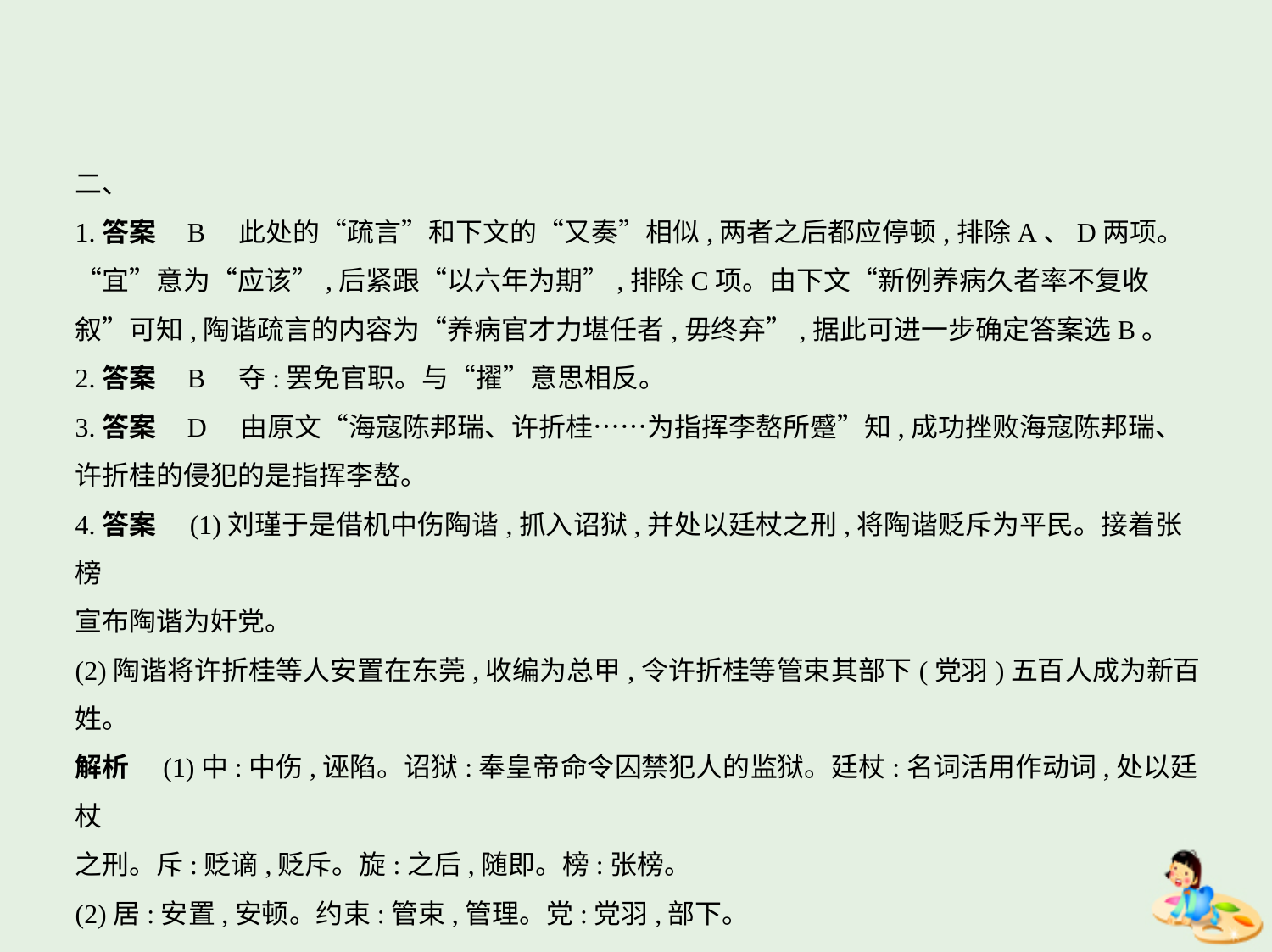

二、
1.答案    B　此处的“疏言”和下文的“又奏”相似,两者之后都应停顿,排除A、D两项。
“宜”意为“应该”,后紧跟“以六年为期”,排除C项。由下文“新例养病久者率不复收
叙”可知,陶谐疏言的内容为“养病官才力堪任者,毋终弃”,据此可进一步确定答案选B。
2.答案    B　夺:罢免官职。与“擢”意思相反。
3.答案    D　由原文“海寇陈邦瑞、许折桂……为指挥李嶅所蹙”知,成功挫败海寇陈邦瑞、
许折桂的侵犯的是指挥李嶅。
4.答案　(1)刘瑾于是借机中伤陶谐,抓入诏狱,并处以廷杖之刑,将陶谐贬斥为平民。接着张榜
宣布陶谐为奸党。
(2)陶谐将许折桂等人安置在东莞,收编为总甲,令许折桂等管束其部下(党羽)五百人成为新百
姓。
解析　(1)中:中伤,诬陷。诏狱:奉皇帝命令囚禁犯人的监狱。廷杖:名词活用作动词,处以廷杖
之刑。斥:贬谪,贬斥。旋:之后,随即。榜:张榜。
(2)居:安置,安顿。约束:管束,管理。党:党羽,部下。